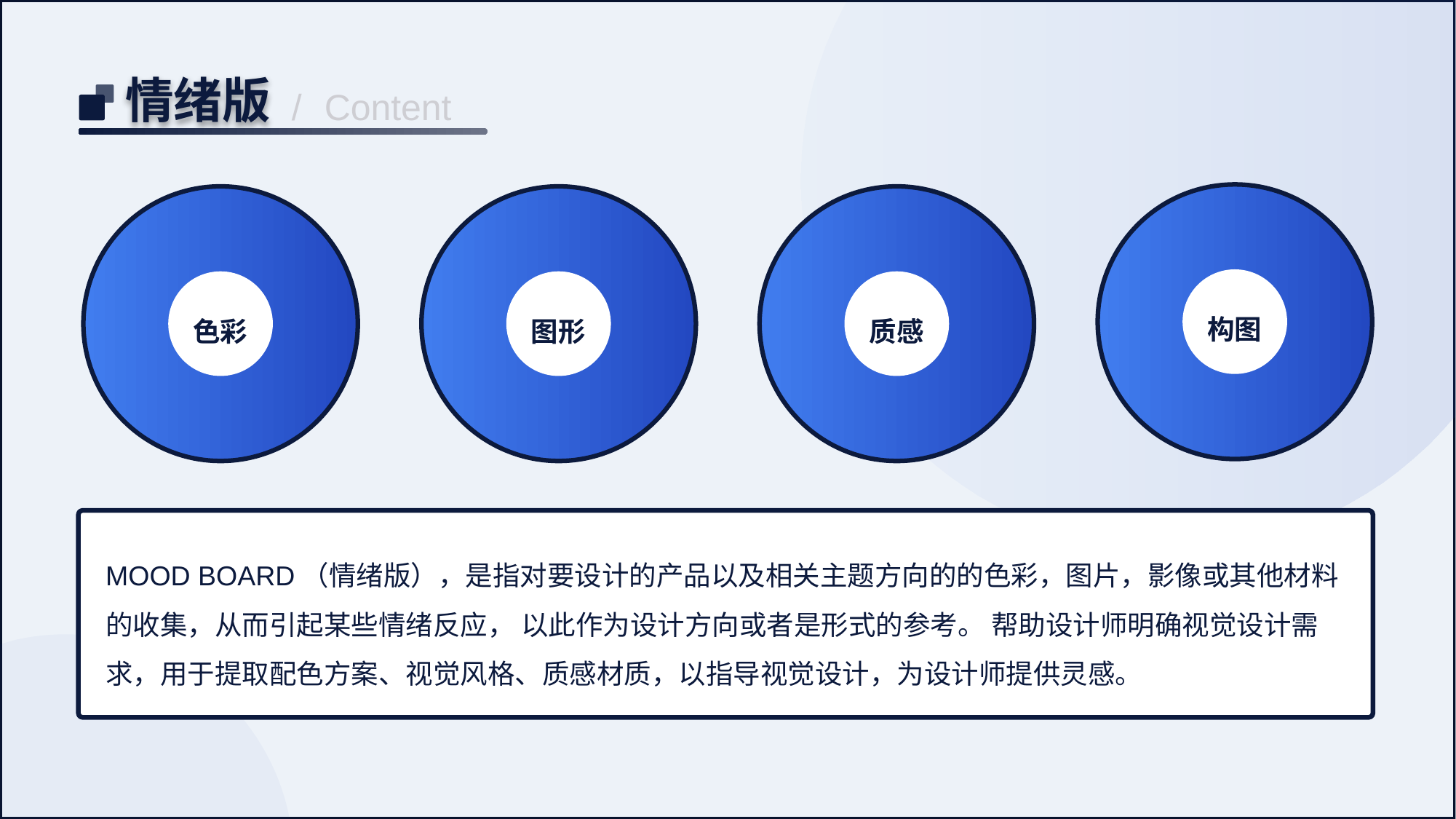

情绪版
/
Content

构图

色彩

图形

质感

MOOD BOARD（情绪版），是指对要设计的产品以及相关主题方向的的色彩，图片，影像或其他材料的收集，从而引起某些情绪反应， 以此作为设计方向或者是形式的参考。 帮助设计师明确视觉设计需求，用于提取配色方案、视觉风格、质感材质，以指导视觉设计，为设计师提供灵感。